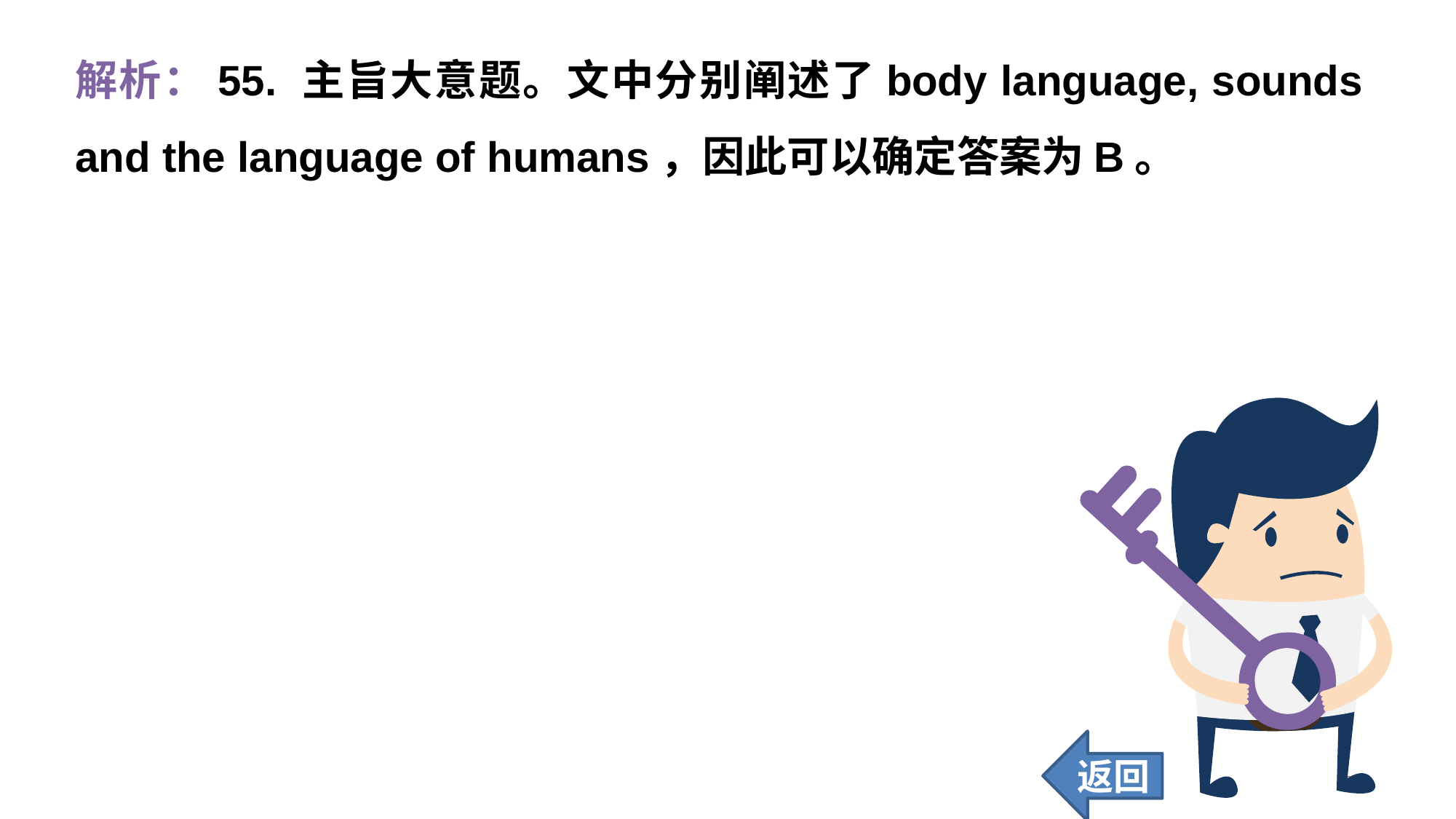

解析：55. 主旨大意题。文中分别阐述了body language, sounds and the language of humans，因此可以确定答案为B。

返回
364